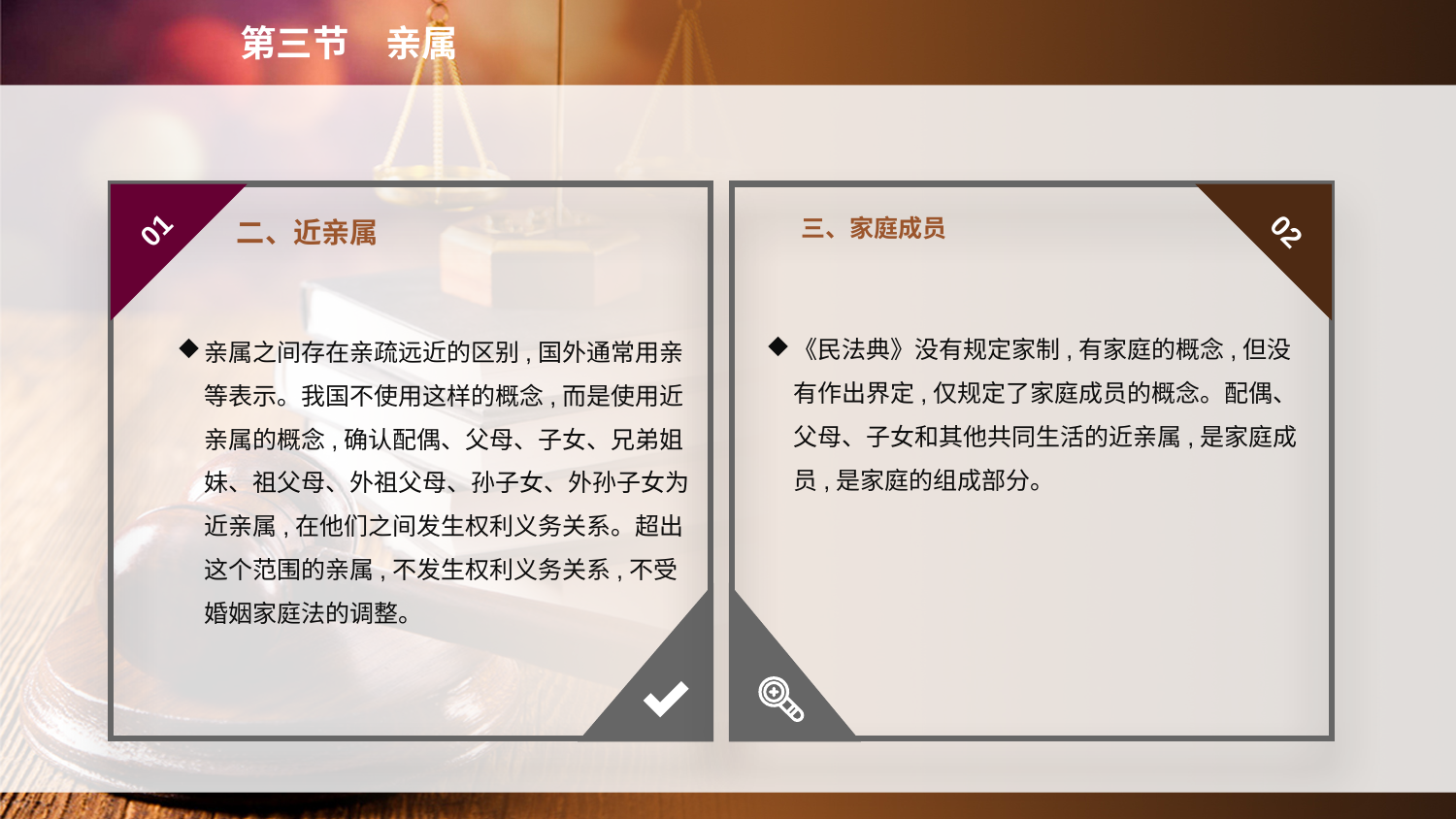

第三节　亲属

三、家庭成员
01
02
二、近亲属
《民法典》没有规定家制,有家庭的概念,但没有作出界定,仅规定了家庭成员的概念。配偶、父母、子女和其他共同生活的近亲属,是家庭成员,是家庭的组成部分。

亲属之间存在亲疏远近的区别,国外通常用亲等表示。我国不使用这样的概念,而是使用近亲属的概念,确认配偶、父母、子女、兄弟姐妹、祖父母、外祖父母、孙子女、外孙子女为近亲属,在他们之间发生权利义务关系。超出这个范围的亲属,不发生权利义务关系,不受婚姻家庭法的调整。